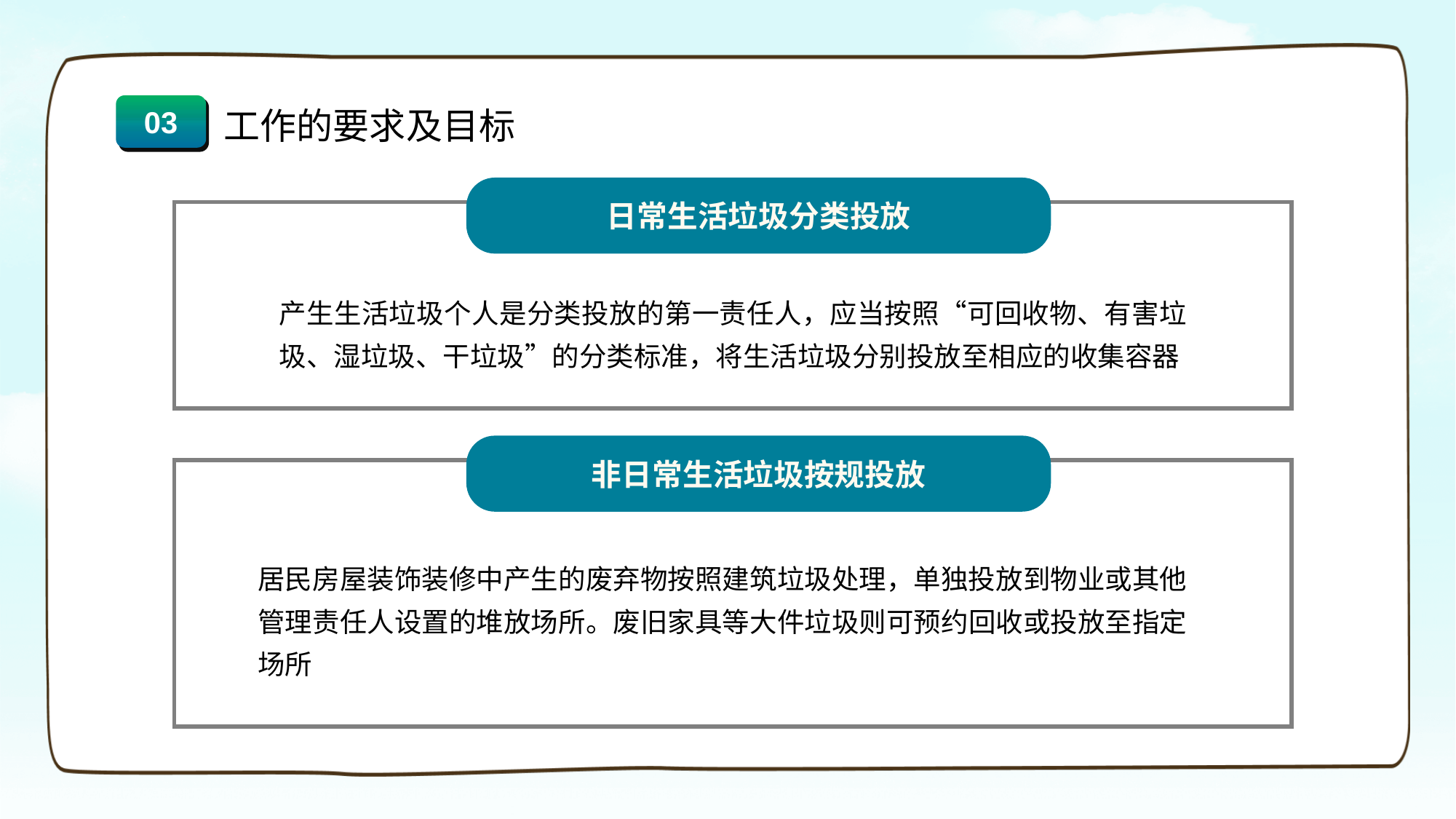

03
工作的要求及目标

日常生活垃圾分类投放

产生生活垃圾个人是分类投放的第一责任人，应当按照“可回收物、有害垃圾、湿垃圾、干垃圾”的分类标准，将生活垃圾分别投放至相应的收集容器
非日常生活垃圾按规投放

居民房屋装饰装修中产生的废弃物按照建筑垃圾处理，单独投放到物业或其他管理责任人设置的堆放场所。废旧家具等大件垃圾则可预约回收或投放至指定场所